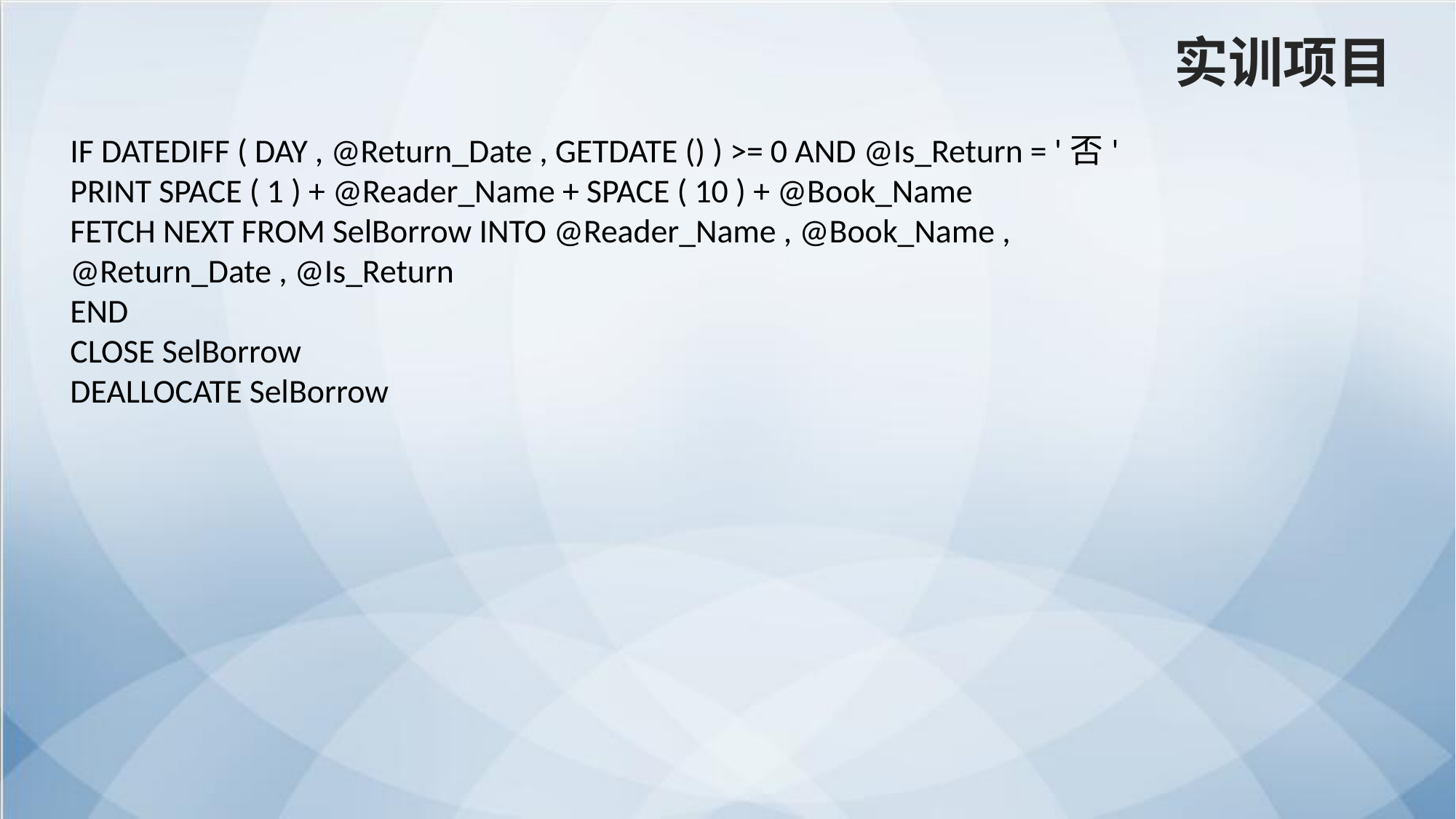

实训项目
IF DATEDIFF ( DAY , @Return_Date , GETDATE () ) >= 0 AND @Is_Return = '否'
PRINT SPACE ( 1 ) + @Reader_Name + SPACE ( 10 ) + @Book_Name
FETCH NEXT FROM SelBorrow INTO @Reader_Name , @Book_Name ,
@Return_Date , @Is_Return
END
CLOSE SelBorrow
DEALLOCATE SelBorrow